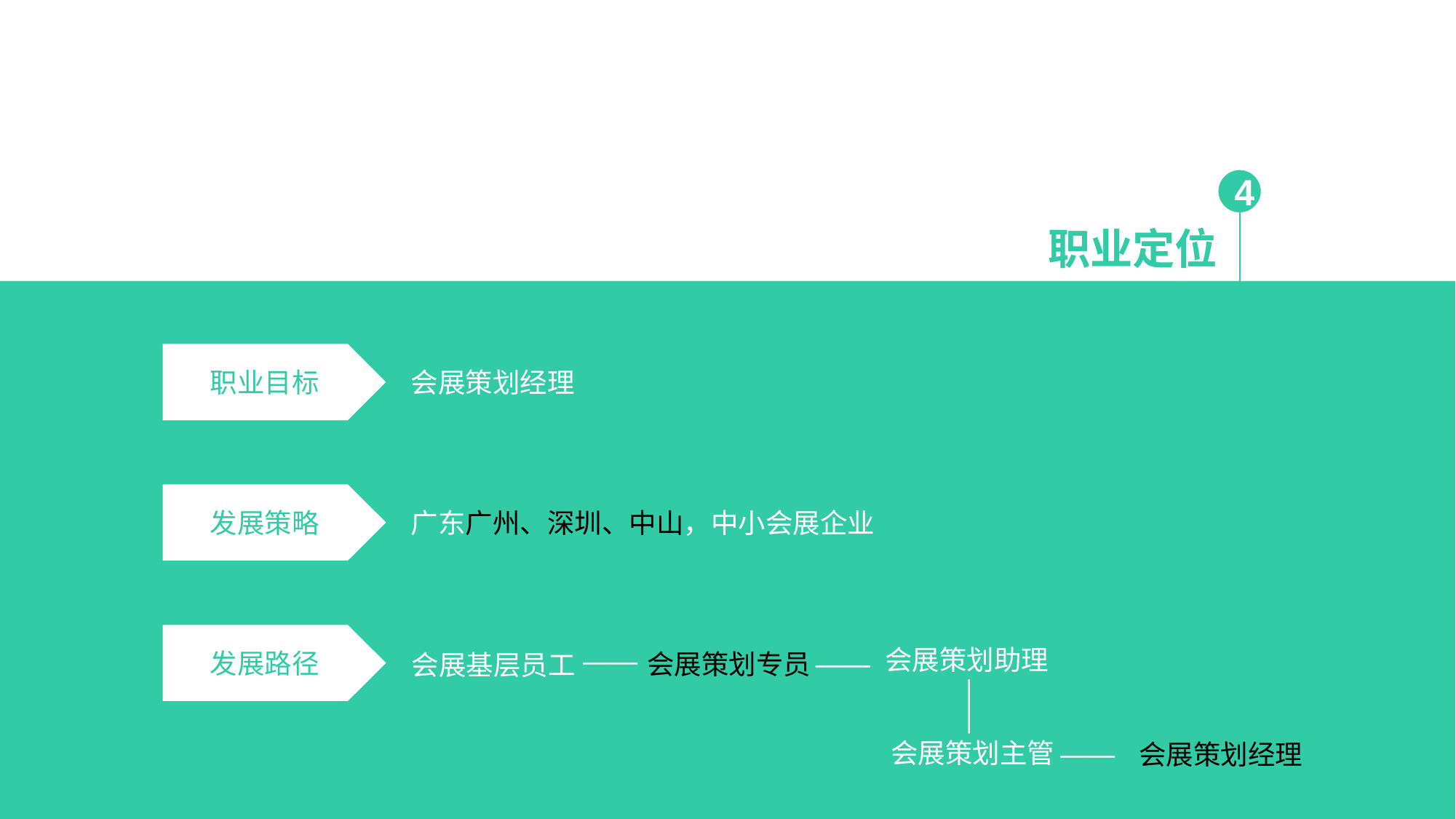

4
职业定位
职业目标
会展策划经理
发展策略
广东广州、深圳、中山，中小会展企业
发展路径
会展策划助理
——
——
会展策划专员
会展基层员工
——
会展策划主管
——
会展策划经理